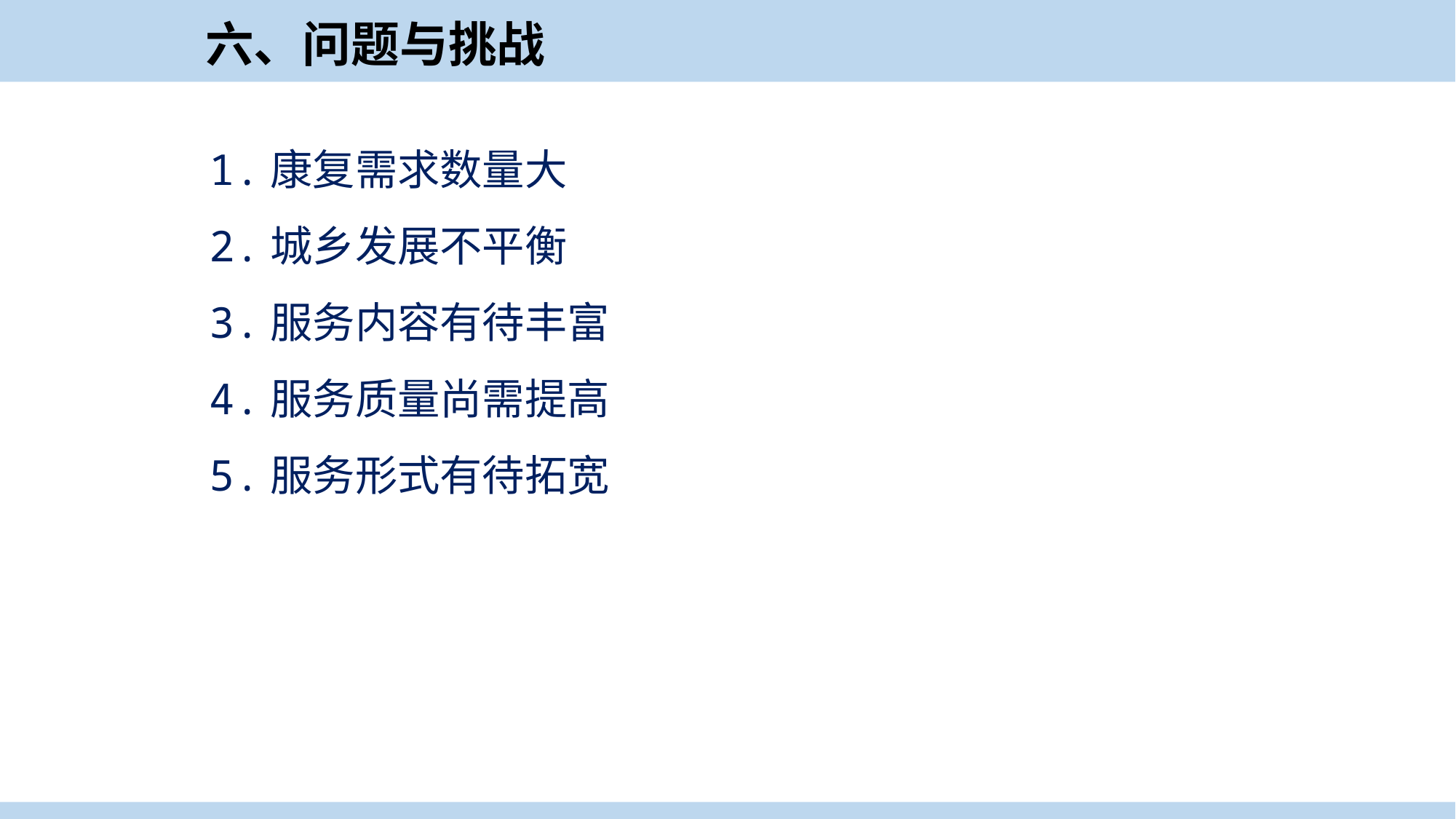

六、问题与挑战
1.康复需求数量大
2.城乡发展不平衡
3.服务内容有待丰富
4.服务质量尚需提高
5.服务形式有待拓宽